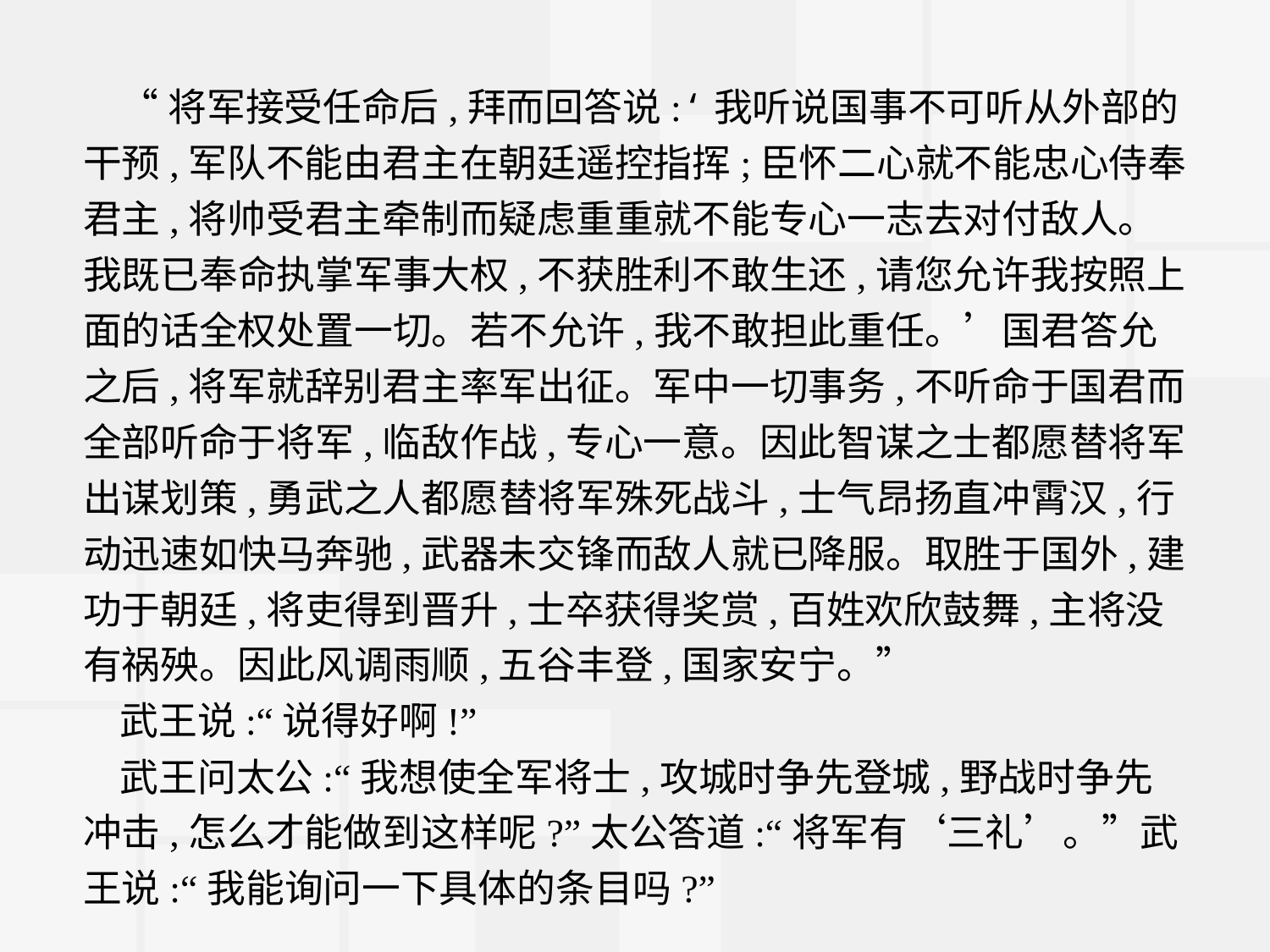

“将军接受任命后,拜而回答说:‘我听说国事不可听从外部的干预,军队不能由君主在朝廷遥控指挥;臣怀二心就不能忠心侍奉君主,将帅受君主牵制而疑虑重重就不能专心一志去对付敌人。我既已奉命执掌军事大权,不获胜利不敢生还,请您允许我按照上面的话全权处置一切。若不允许,我不敢担此重任。’国君答允之后,将军就辞别君主率军出征。军中一切事务,不听命于国君而全部听命于将军,临敌作战,专心一意。因此智谋之士都愿替将军出谋划策,勇武之人都愿替将军殊死战斗,士气昂扬直冲霄汉,行动迅速如快马奔驰,武器未交锋而敌人就已降服。取胜于国外,建功于朝廷,将吏得到晋升,士卒获得奖赏,百姓欢欣鼓舞,主将没有祸殃。因此风调雨顺,五谷丰登,国家安宁。”
武王说:“说得好啊!”
武王问太公:“我想使全军将士,攻城时争先登城,野战时争先冲击,怎么才能做到这样呢?”太公答道:“将军有‘三礼’。”武王说:“我能询问一下具体的条目吗?”